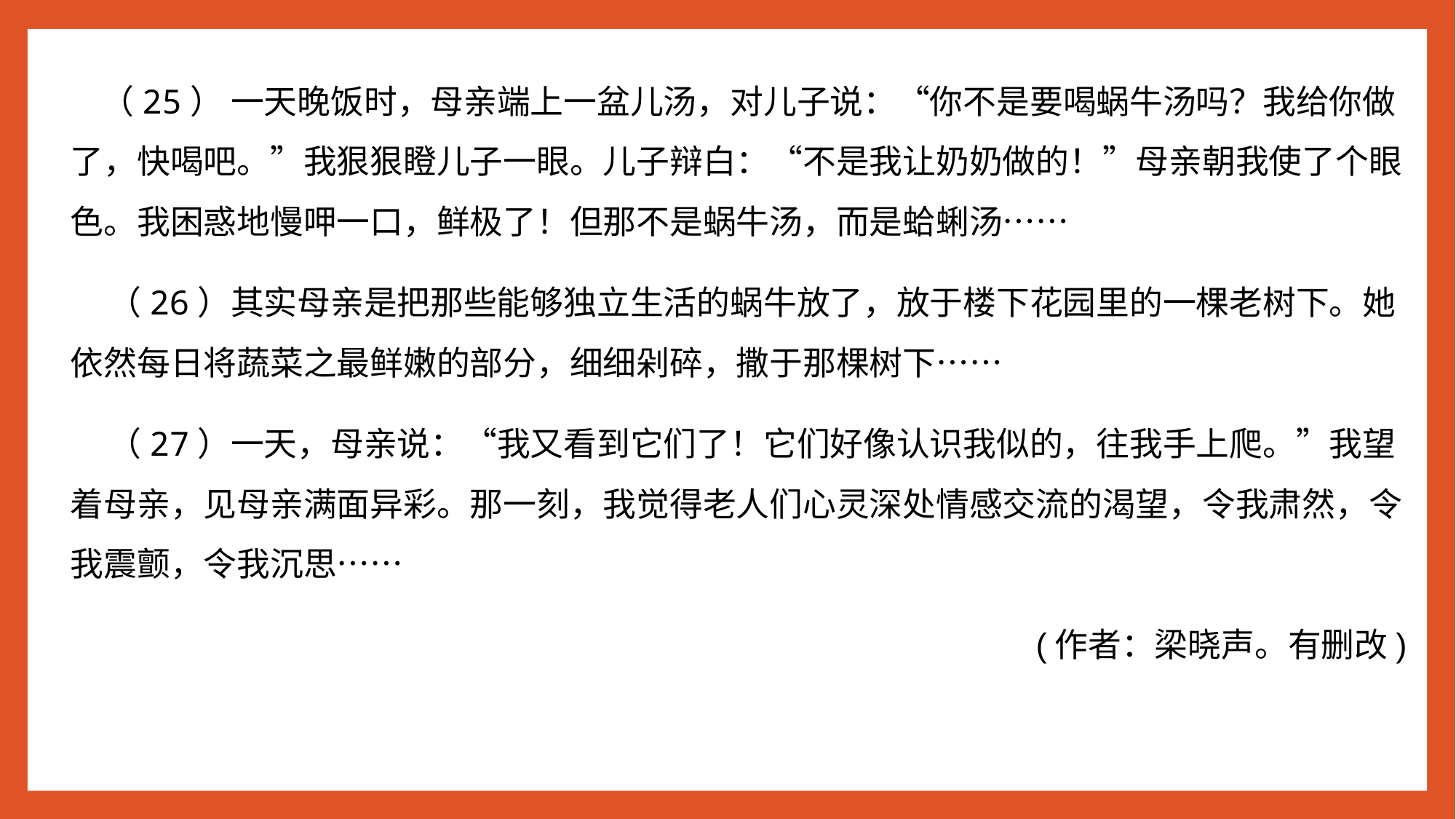

（25） 一天晚饭时，母亲端上一盆儿汤，对儿子说：“你不是要喝蜗牛汤吗？我给你做了，快喝吧。”我狠狠瞪儿子一眼。儿子辩白：“不是我让奶奶做的！”母亲朝我使了个眼色。我困惑地慢呷一口，鲜极了！但那不是蜗牛汤，而是蛤蜊汤……
    （26）其实母亲是把那些能够独立生活的蜗牛放了，放于楼下花园里的一棵老树下。她依然每日将蔬菜之最鲜嫩的部分，细细剁碎，撒于那棵树下……
    （27）一天，母亲说：“我又看到它们了！它们好像认识我似的，往我手上爬。”我望着母亲，见母亲满面异彩。那一刻，我觉得老人们心灵深处情感交流的渴望，令我肃然，令我震颤，令我沉思……
(作者：梁晓声。有删改)